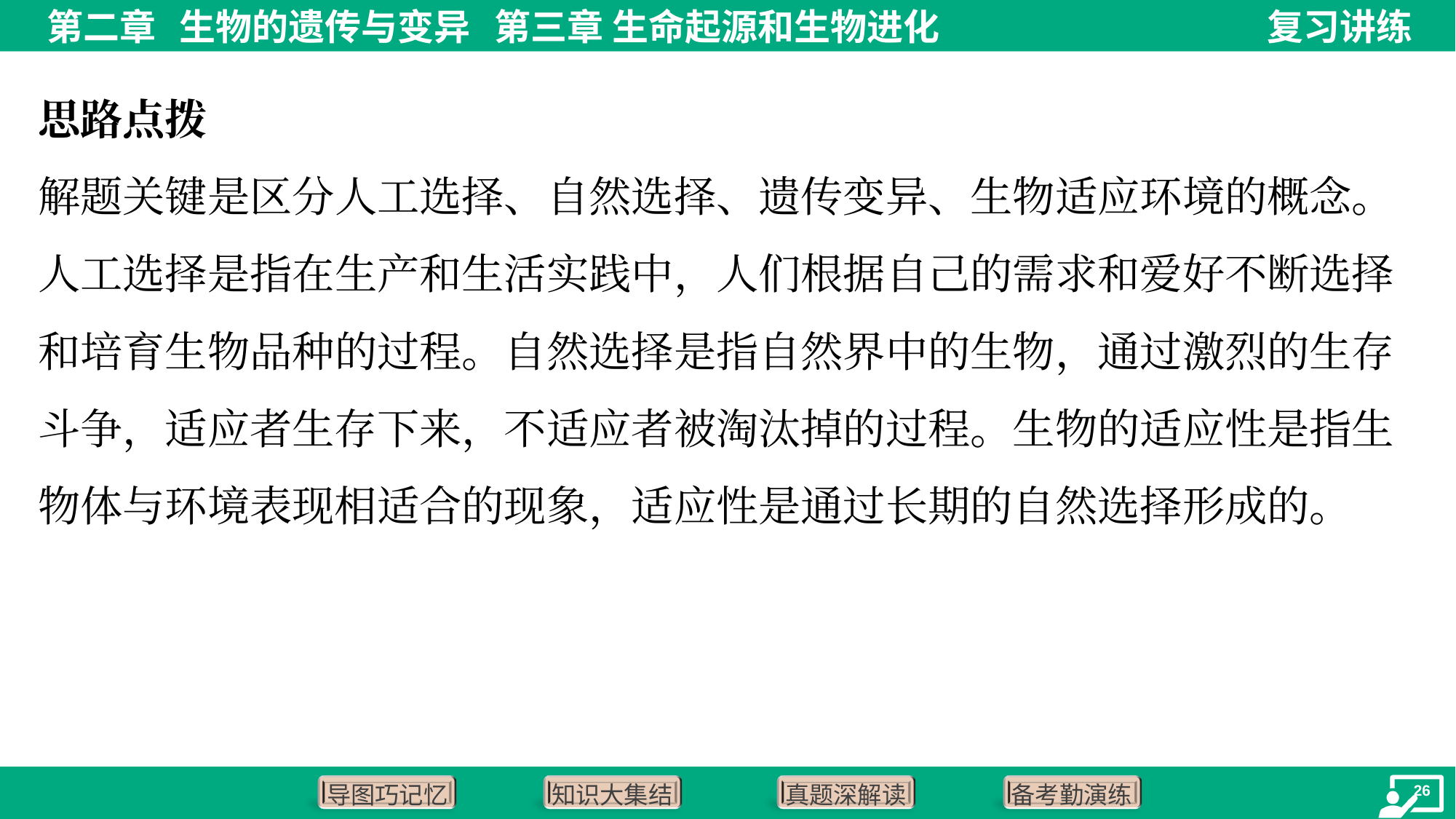

思路点拨
解题关键是区分人工选择、自然选择、遗传变异、生物适应环境的概念。
人工选择是指在生产和生活实践中，人们根据自己的需求和爱好不断选择
和培育生物品种的过程。自然选择是指自然界中的生物，通过激烈的生存
斗争，适应者生存下来，不适应者被淘汰掉的过程。生物的适应性是指生
物体与环境表现相适合的现象，适应性是通过长期的自然选择形成的。